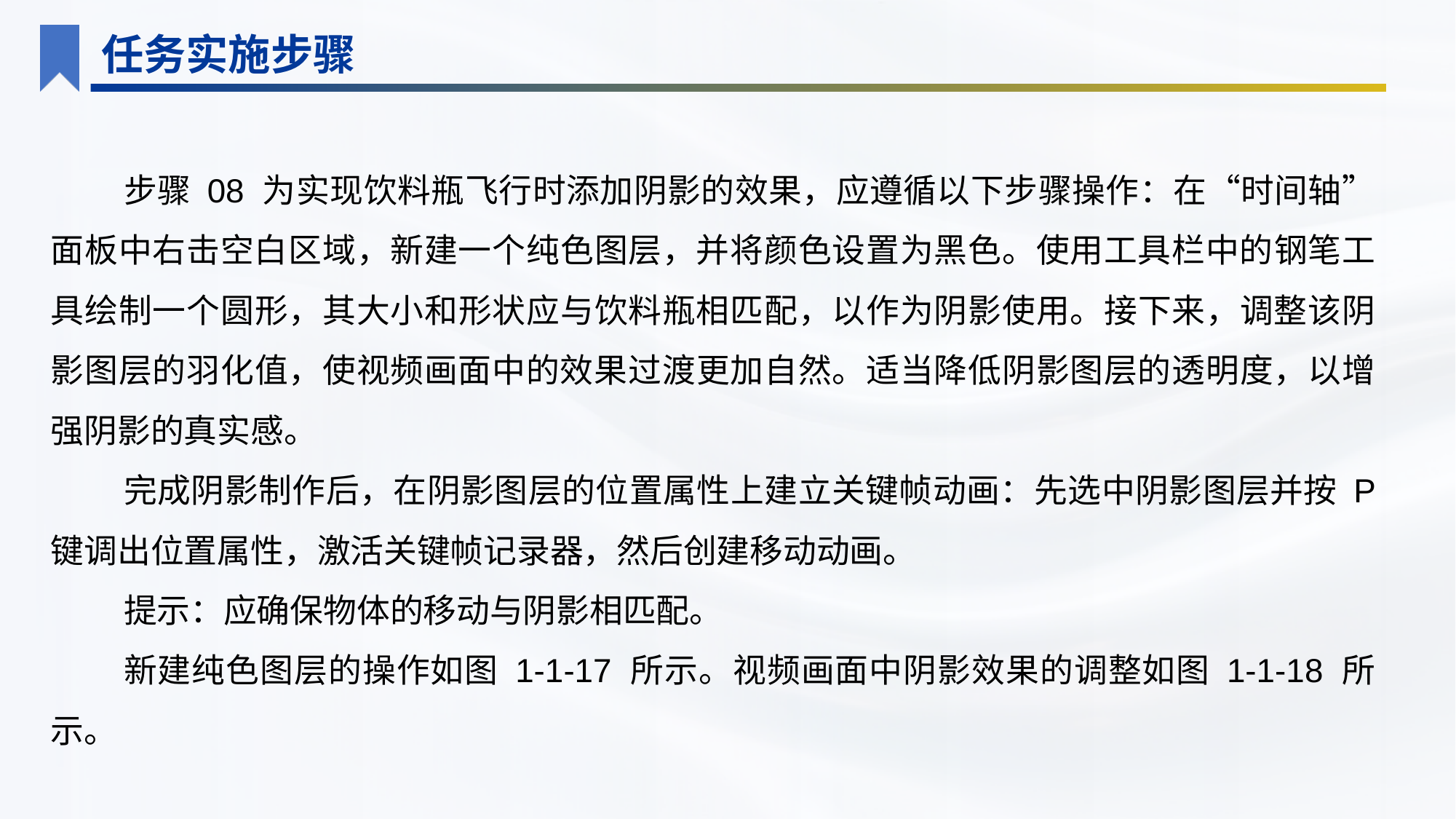

任务实施步骤
步骤 08 为实现饮料瓶飞行时添加阴影的效果，应遵循以下步骤操作：在“时间轴”面板中右击空白区域，新建一个纯色图层，并将颜色设置为黑色。使用工具栏中的钢笔工具绘制一个圆形，其大小和形状应与饮料瓶相匹配，以作为阴影使用。接下来，调整该阴影图层的羽化值，使视频画面中的效果过渡更加自然。适当降低阴影图层的透明度，以增强阴影的真实感。
完成阴影制作后，在阴影图层的位置属性上建立关键帧动画：先选中阴影图层并按 P 键调出位置属性，激活关键帧记录器，然后创建移动动画。
提示：应确保物体的移动与阴影相匹配。
新建纯色图层的操作如图 1-1-17 所示。视频画面中阴影效果的调整如图 1-1-18 所示。